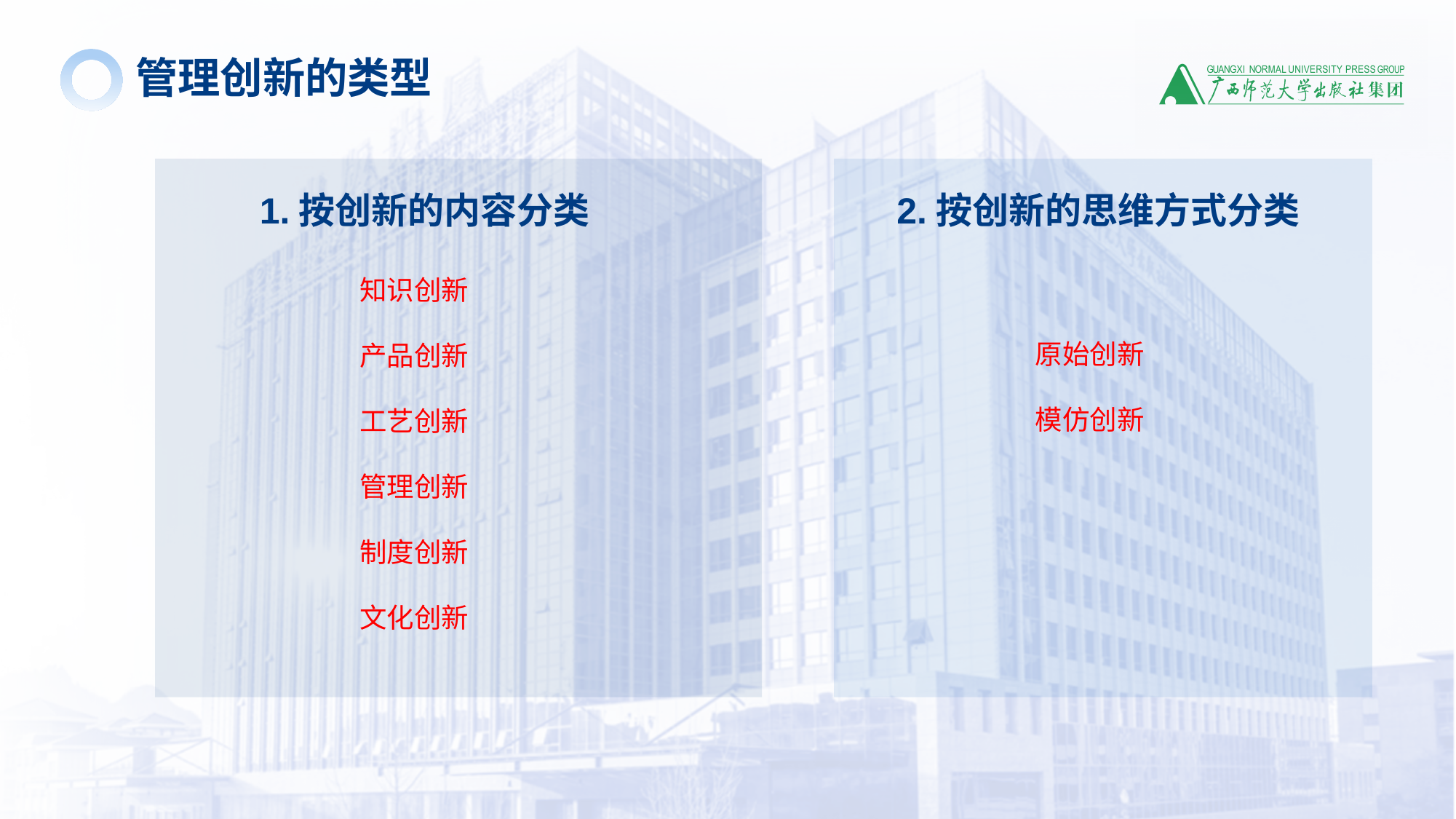

管理创新的类型

1.按创新的内容分类
2.按创新的思维方式分类
知识创新
产品创新
工艺创新
管理创新
制度创新
文化创新
原始创新
模仿创新